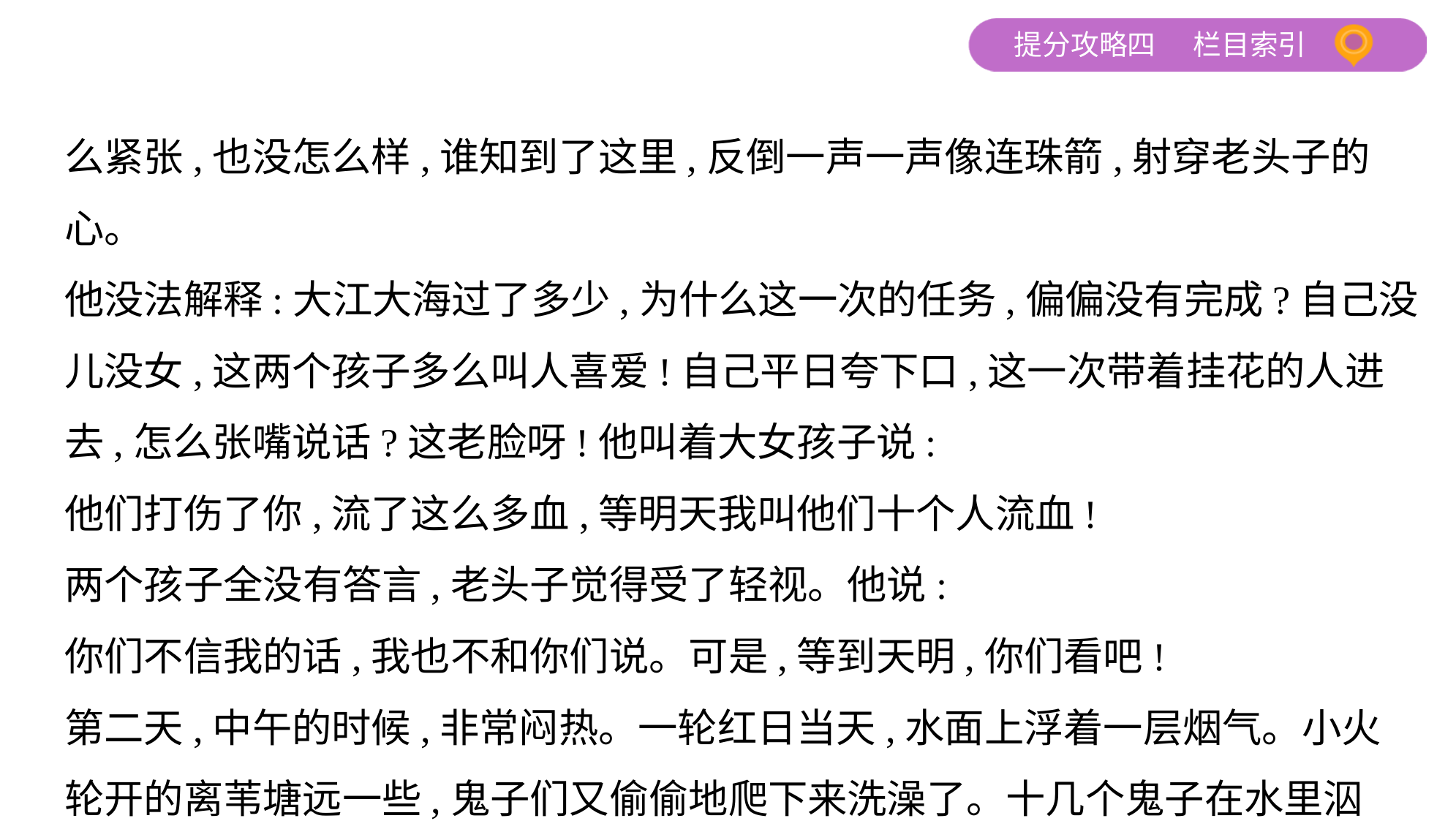

么紧张,也没怎么样,谁知到了这里,反倒一声一声像连珠箭,射穿老头子的心。
他没法解释:大江大海过了多少,为什么这一次的任务,偏偏没有完成?自己没
儿没女,这两个孩子多么叫人喜爱!自己平日夸下口,这一次带着挂花的人进
去,怎么张嘴说话?这老脸呀!他叫着大女孩子说:
他们打伤了你,流了这么多血,等明天我叫他们十个人流血!
两个孩子全没有答言,老头子觉得受了轻视。他说:
你们不信我的话,我也不和你们说。可是,等到天明,你们看吧!
第二天,中午的时候,非常闷热。一轮红日当天,水面上浮着一层烟气。小火
轮开的离苇塘远一些,鬼子们又偷偷地爬下来洗澡了。十几个鬼子在水里泅